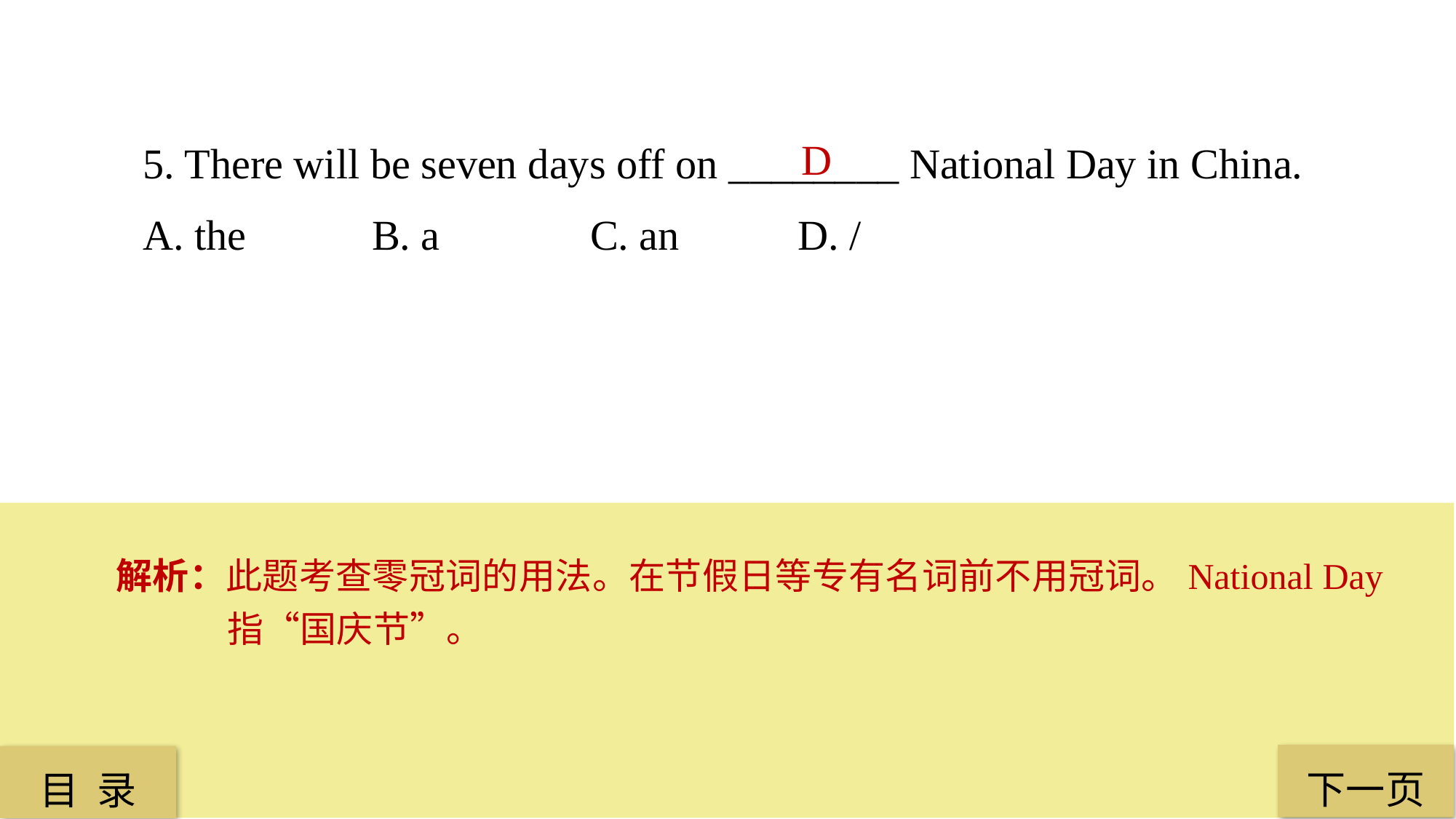

5. There will be seven days off on ________ National Day in China.
A. the		 B. a		 C. an 	D. /
D
解析：此题考查零冠词的用法。在节假日等专有名词前不用冠词。National Day指“国庆节”。